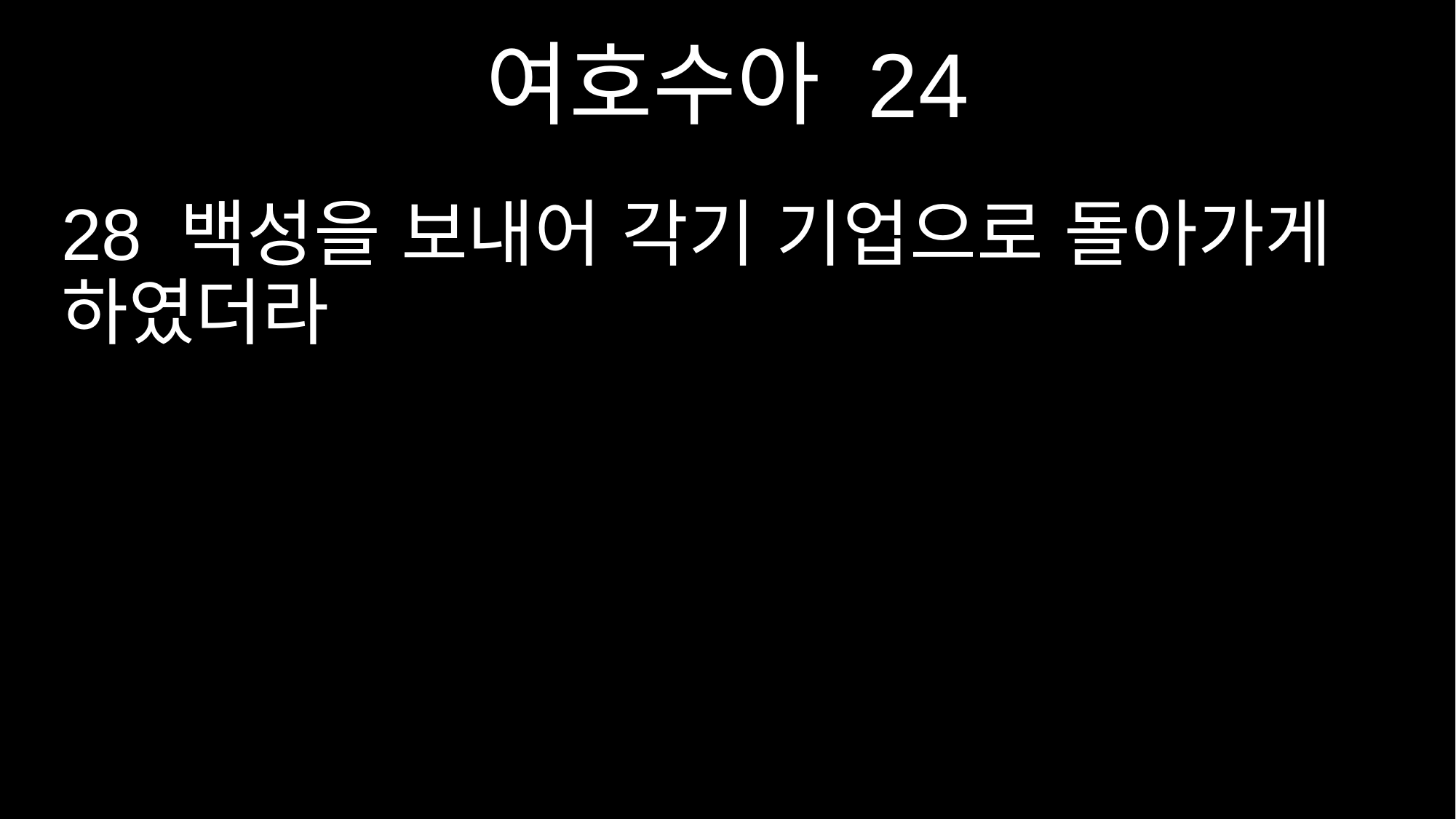

여호수아 24
28 백성을 보내어 각기 기업으로 돌아가게 하였더라